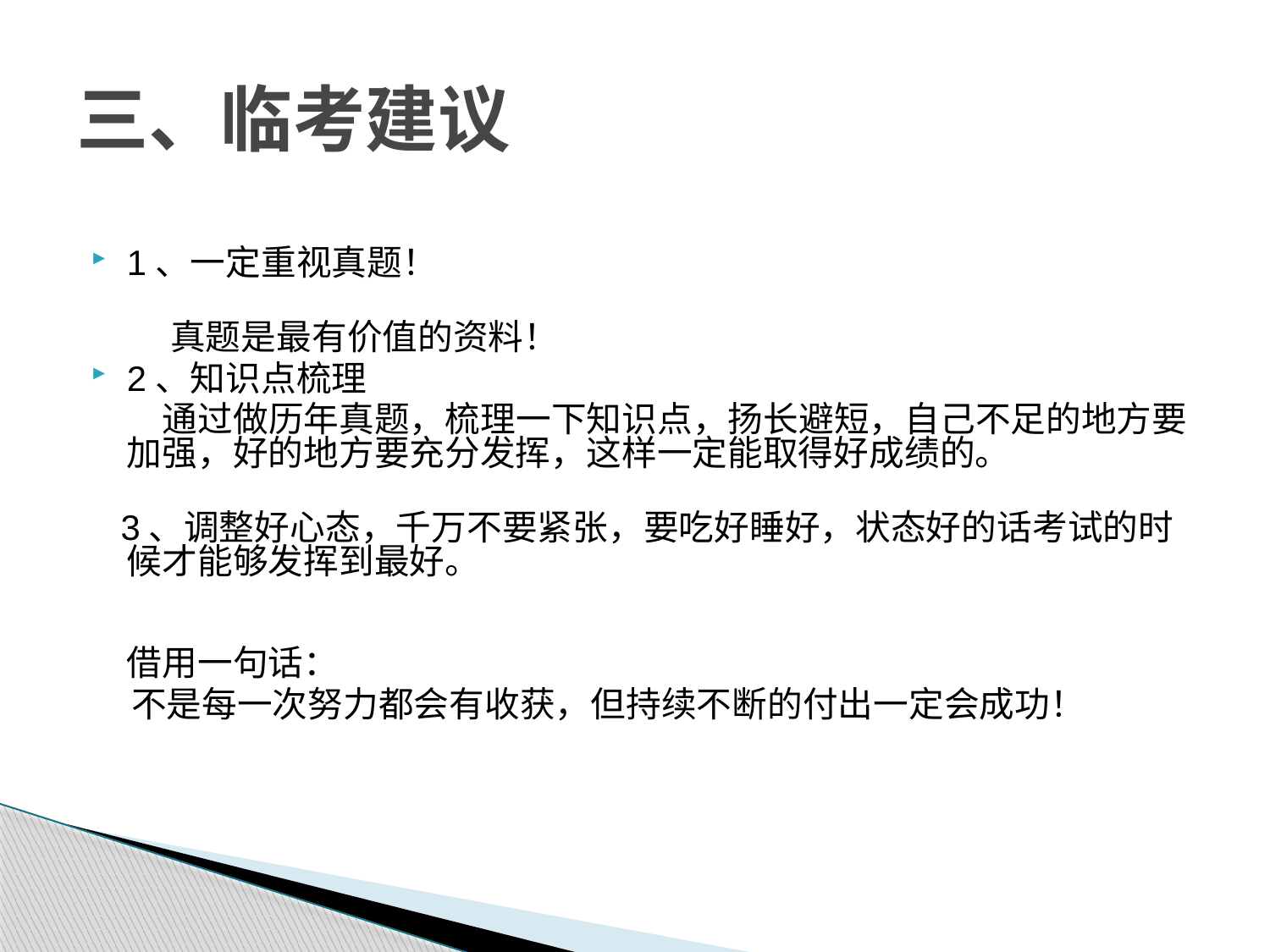

# 三、临考建议

1、一定重视真题！
         真题是最有价值的资料！
2、知识点梳理
        通过做历年真题，梳理一下知识点，扬长避短，自己不足的地方要加强，好的地方要充分发挥，这样一定能取得好成绩的。
   3、调整好心态，千万不要紧张，要吃好睡好，状态好的话考试的时候才能够发挥到最好。
　　
借用一句话：
    不是每一次努力都会有收获，但持续不断的付出一定会成功！